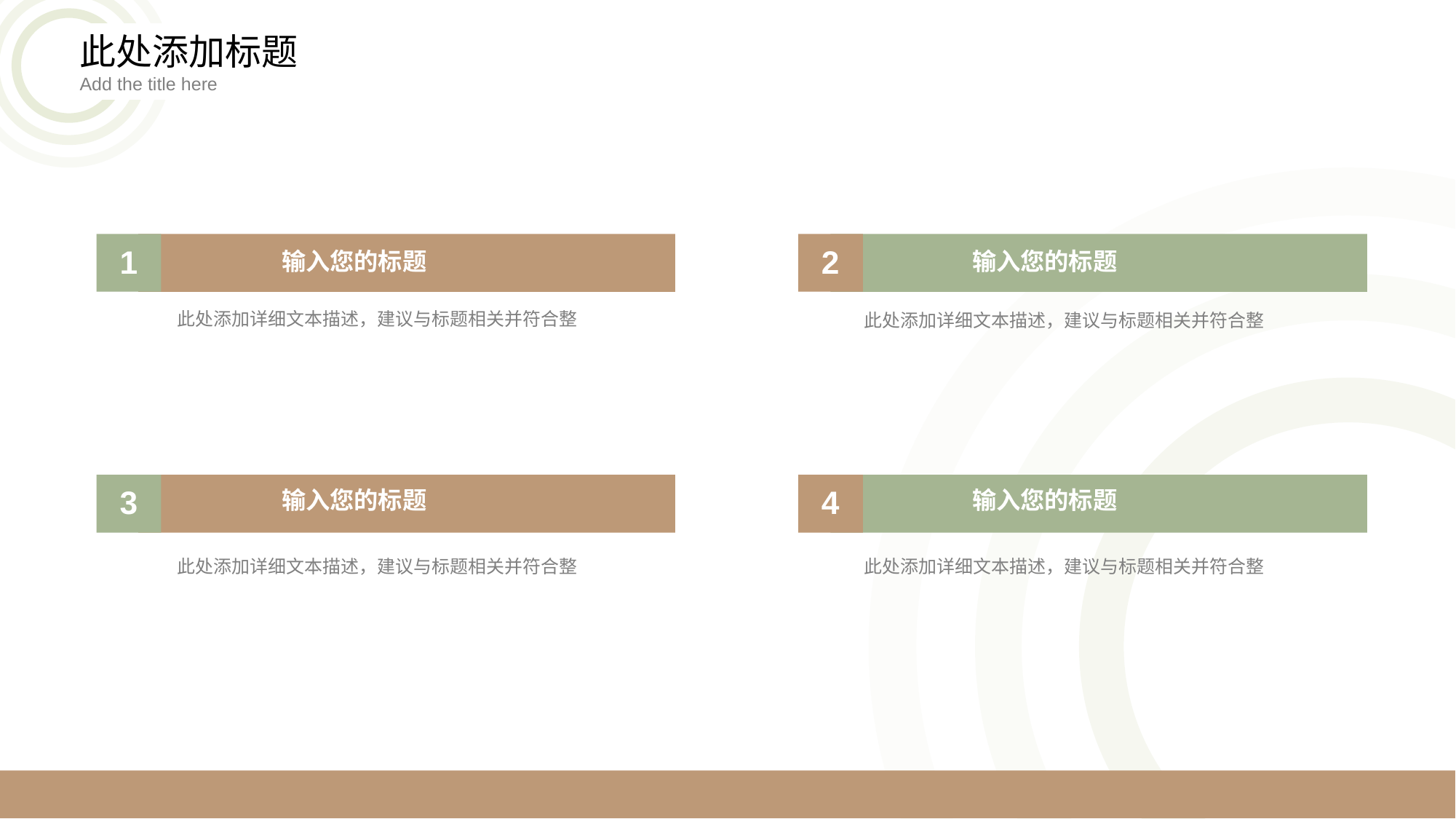

此处添加标题
Add the title here

1
输入您的标题
此处添加详细文本描述，建议与标题相关并符合整

2
输入您的标题
此处添加详细文本描述，建议与标题相关并符合整

3
输入您的标题
此处添加详细文本描述，建议与标题相关并符合整

4
输入您的标题
此处添加详细文本描述，建议与标题相关并符合整